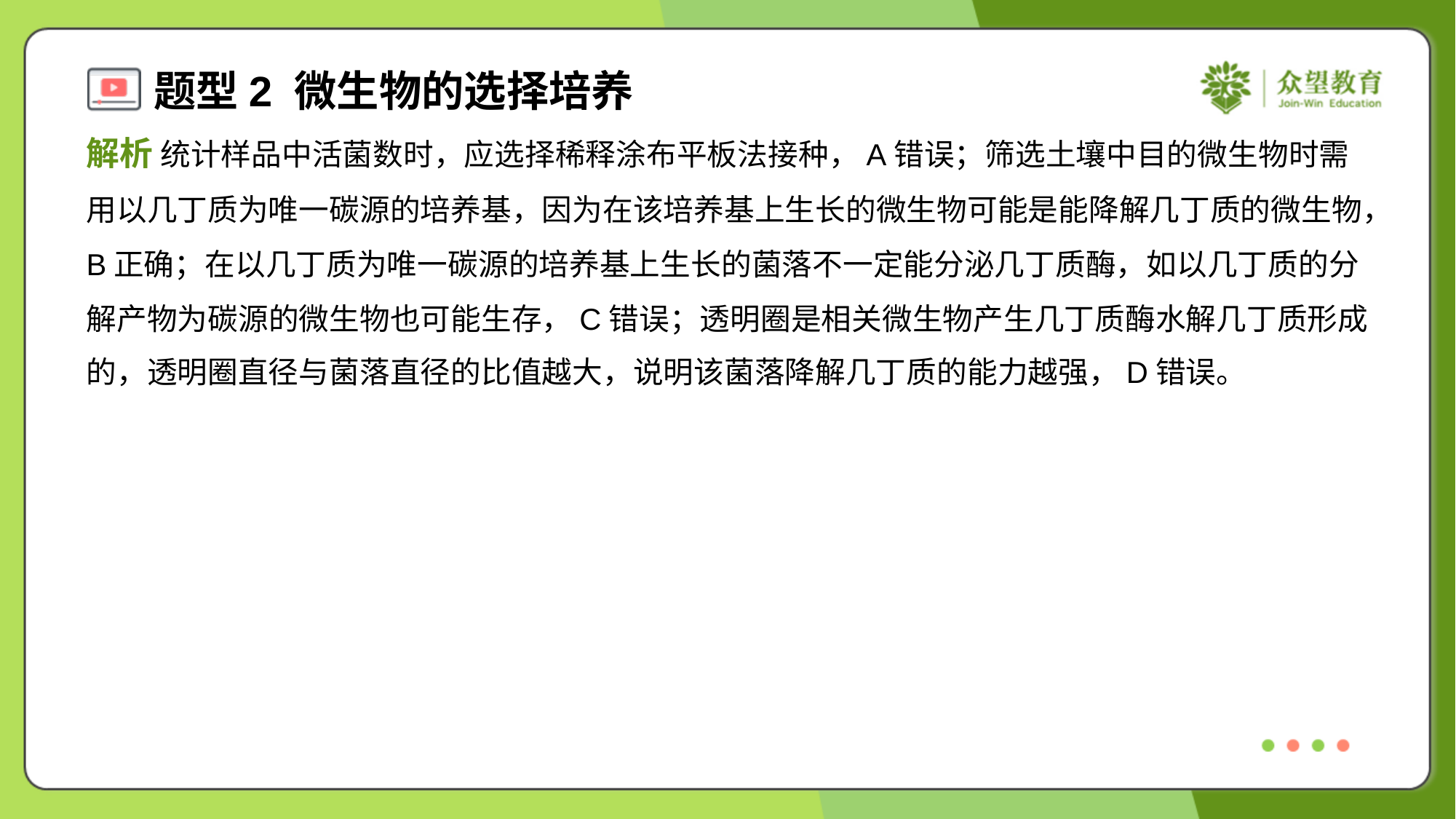

解析 统计样品中活菌数时，应选择稀释涂布平板法接种，A错误；筛选土壤中目的微生物时需
用以几丁质为唯一碳源的培养基，因为在该培养基上生长的微生物可能是能降解几丁质的微生物，
B正确；在以几丁质为唯一碳源的培养基上生长的菌落不一定能分泌几丁质酶，如以几丁质的分
解产物为碳源的微生物也可能生存，C错误；透明圈是相关微生物产生几丁质酶水解几丁质形成
的，透明圈直径与菌落直径的比值越大，说明该菌落降解几丁质的能力越强，D错误。